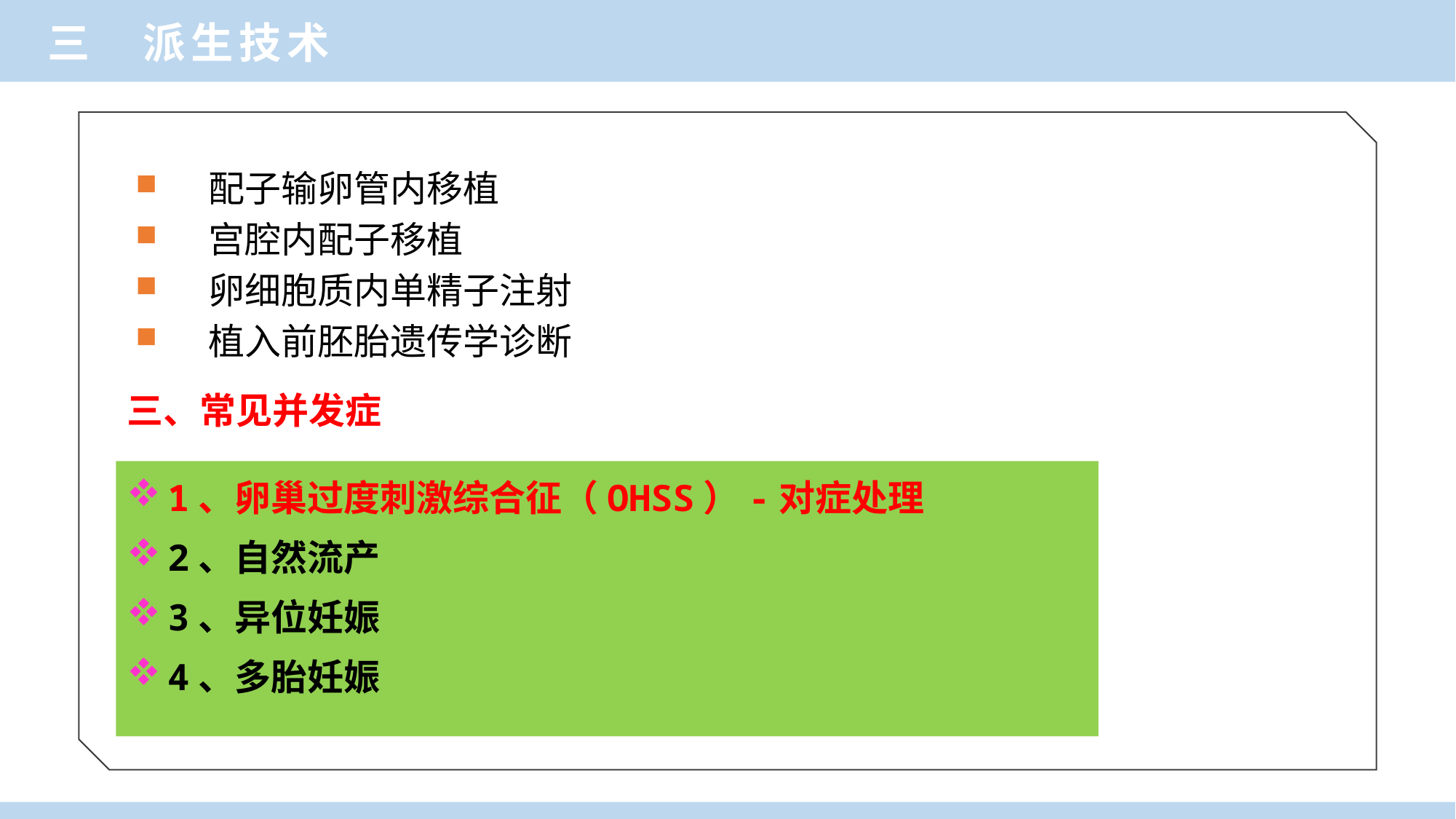

三   派生技术

配子输卵管内移植
宫腔内配子移植
卵细胞质内单精子注射
植入前胚胎遗传学诊断

三、常见并发症
1、卵巢过度刺激综合征（OHSS）-对症处理
2、自然流产
3、异位妊娠
4、多胎妊娠